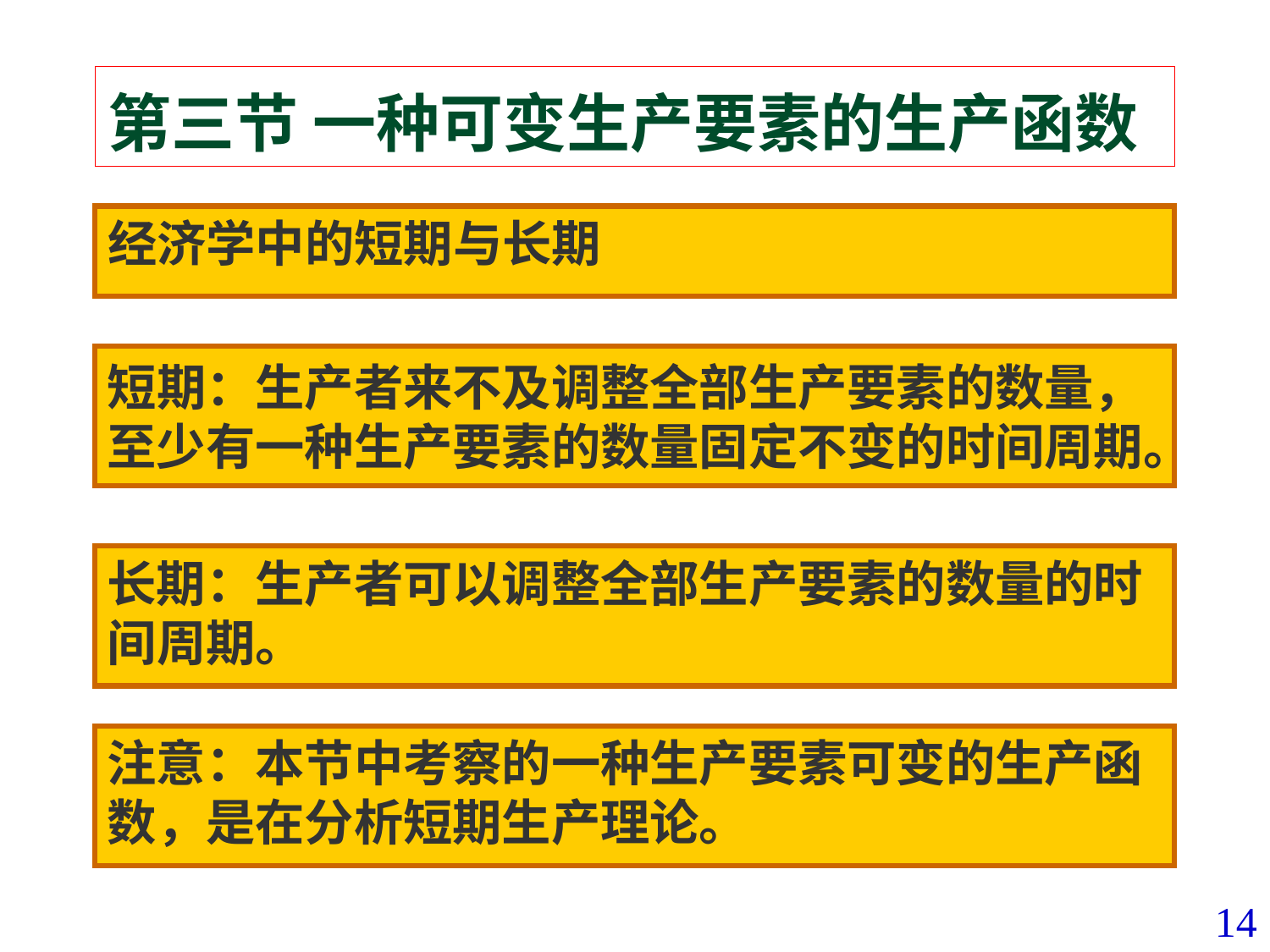

# 第三节 一种可变生产要素的生产函数
经济学中的短期与长期
短期：生产者来不及调整全部生产要素的数量，至少有一种生产要素的数量固定不变的时间周期。
长期：生产者可以调整全部生产要素的数量的时间周期。
注意：本节中考察的一种生产要素可变的生产函数，是在分析短期生产理论。
14